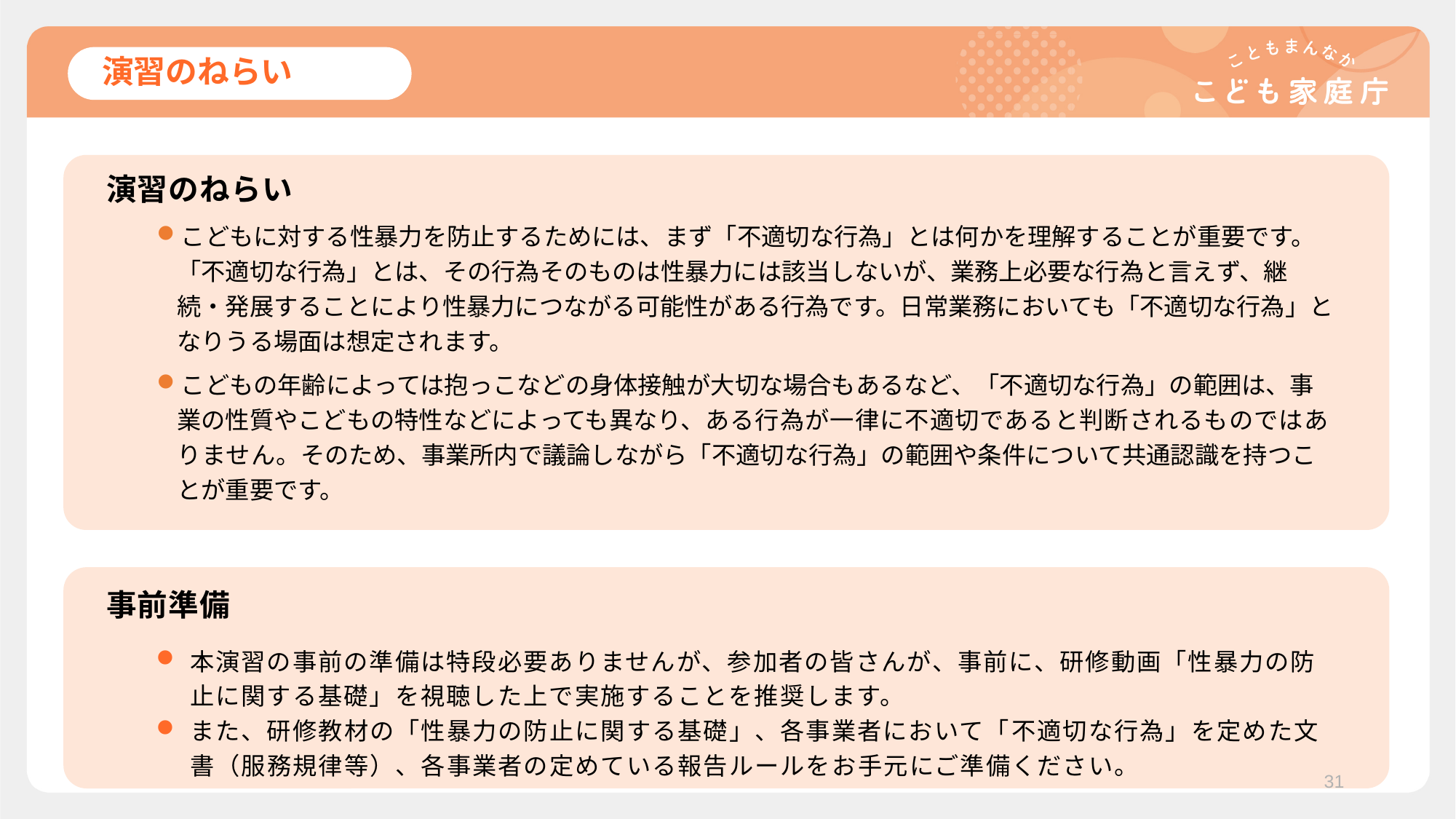

# 演習のねらい

演習のねらい
こどもに対する性暴力を防止するためには、まず「不適切な行為」とは何かを理解することが重要です。「不適切な行為」とは、その行為そのものは性暴力には該当しないが、業務上必要な行為と言えず、継続・発展することにより性暴力につながる可能性がある行為です。日常業務においても「不適切な行為」となりうる場面は想定されます。
こどもの年齢によっては抱っこなどの身体接触が大切な場合もあるなど、「不適切な行為」の範囲は、事業の性質やこどもの特性などによっても異なり、ある行為が一律に不適切であると判断されるものではありません。そのため、事業所内で議論しながら「不適切な行為」の範囲や条件について共通認識を持つことが重要です。

事前準備
本演習の事前の準備は特段必要ありませんが、参加者の皆さんが、事前に、研修動画「性暴力の防止に関する基礎」を視聴した上で実施することを推奨します。
また、研修教材の「性暴力の防止に関する基礎」、各事業者において「不適切な行為」を定めた文書（服務規律等）、各事業者の定めている報告ルールをお手元にご準備ください。
31